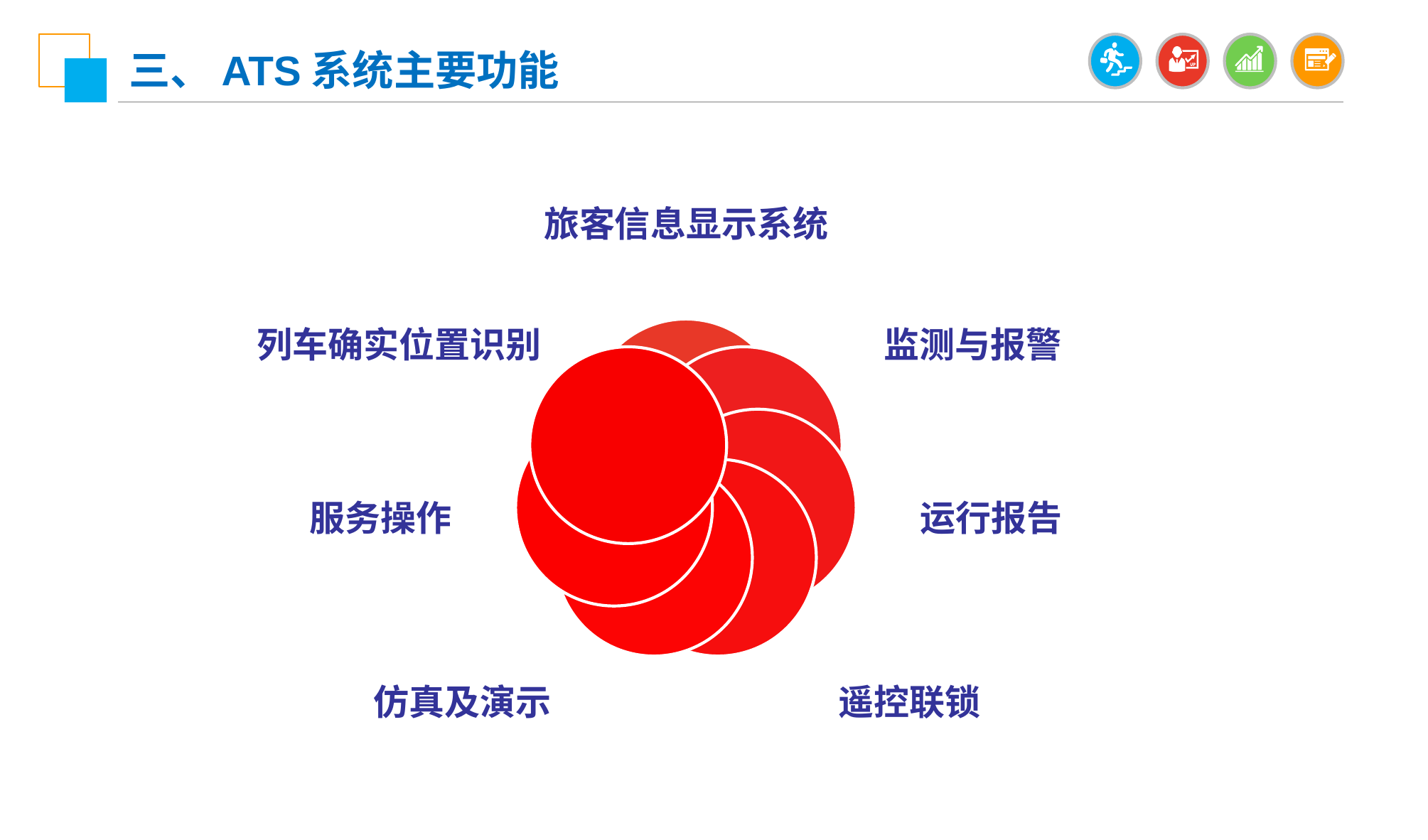

三、ATS系统主要功能

旅客信息显示系统

列车确实位置识别

监测与报警

服务操作

运行报告

仿真及演示

遥控联锁